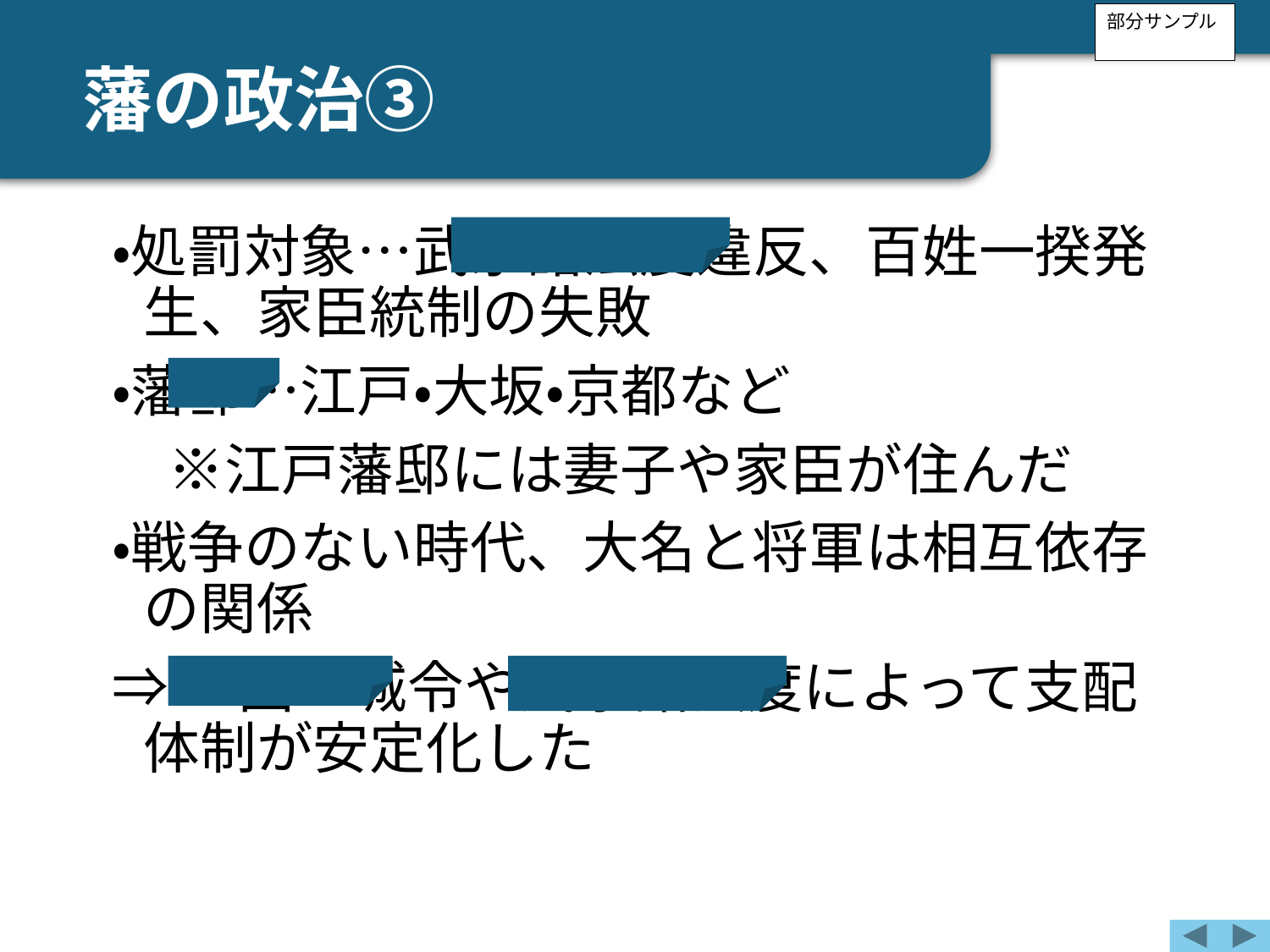

部分サンプル
藩の政治③
・処罰対象…武家諸法度違反、百姓一揆発生、家臣統制の失敗
・藩邸…江戸・大坂・京都など
　※江戸藩邸には妻子や家臣が住んだ
・戦争のない時代、大名と将軍は相互依存の関係
⇒一国一城令や武家諸法度によって支配体制が安定化した